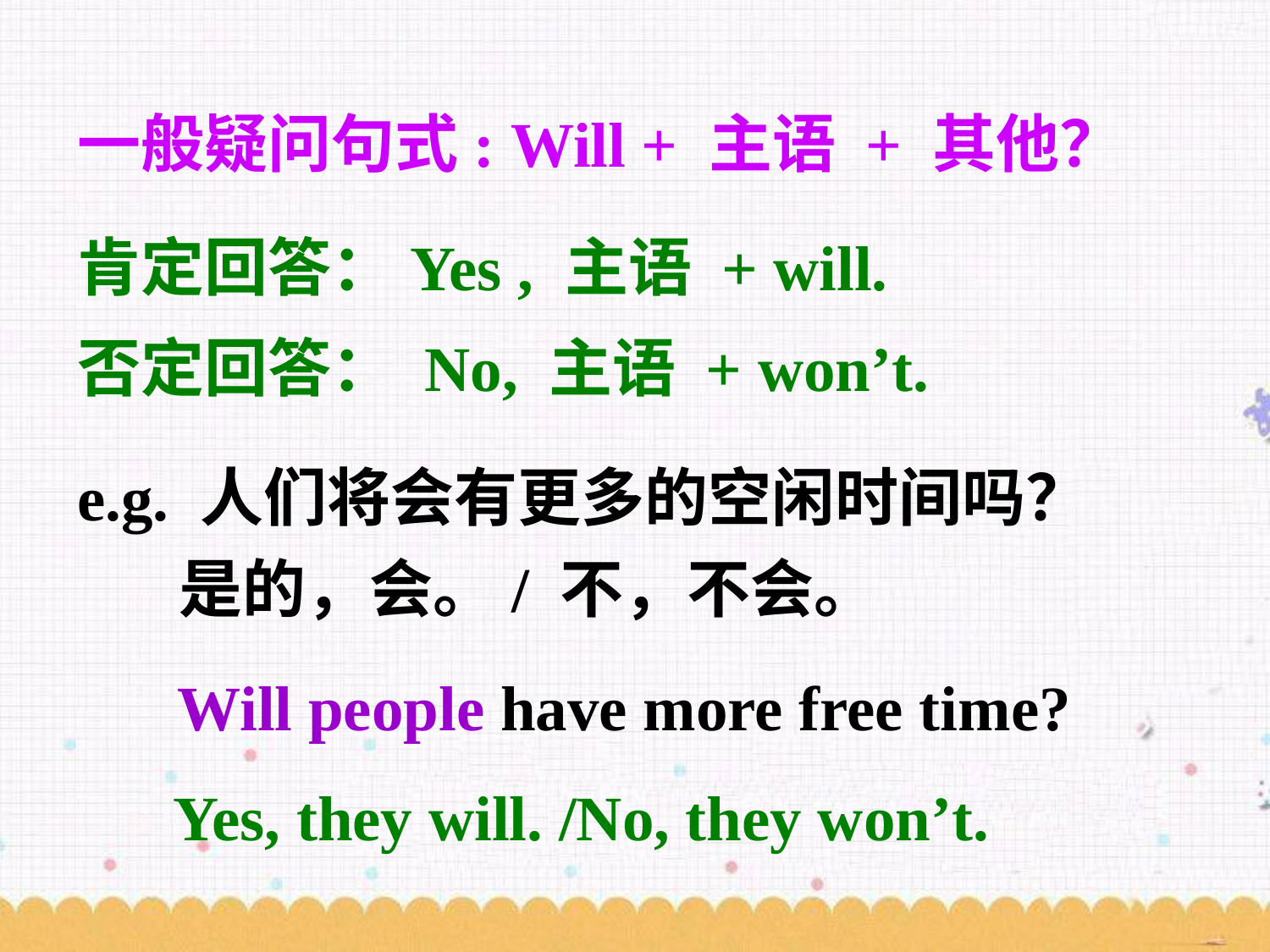

一般疑问句式: Will + 主语 + 其他？
肯定回答：Yes , 主语 + will.
否定回答： No, 主语 + won’t.
e.g. 人们将会有更多的空闲时间吗？
      是的，会。/ 不，不会。
Will people have more free time?
 Yes, they will. /No, they won’t.